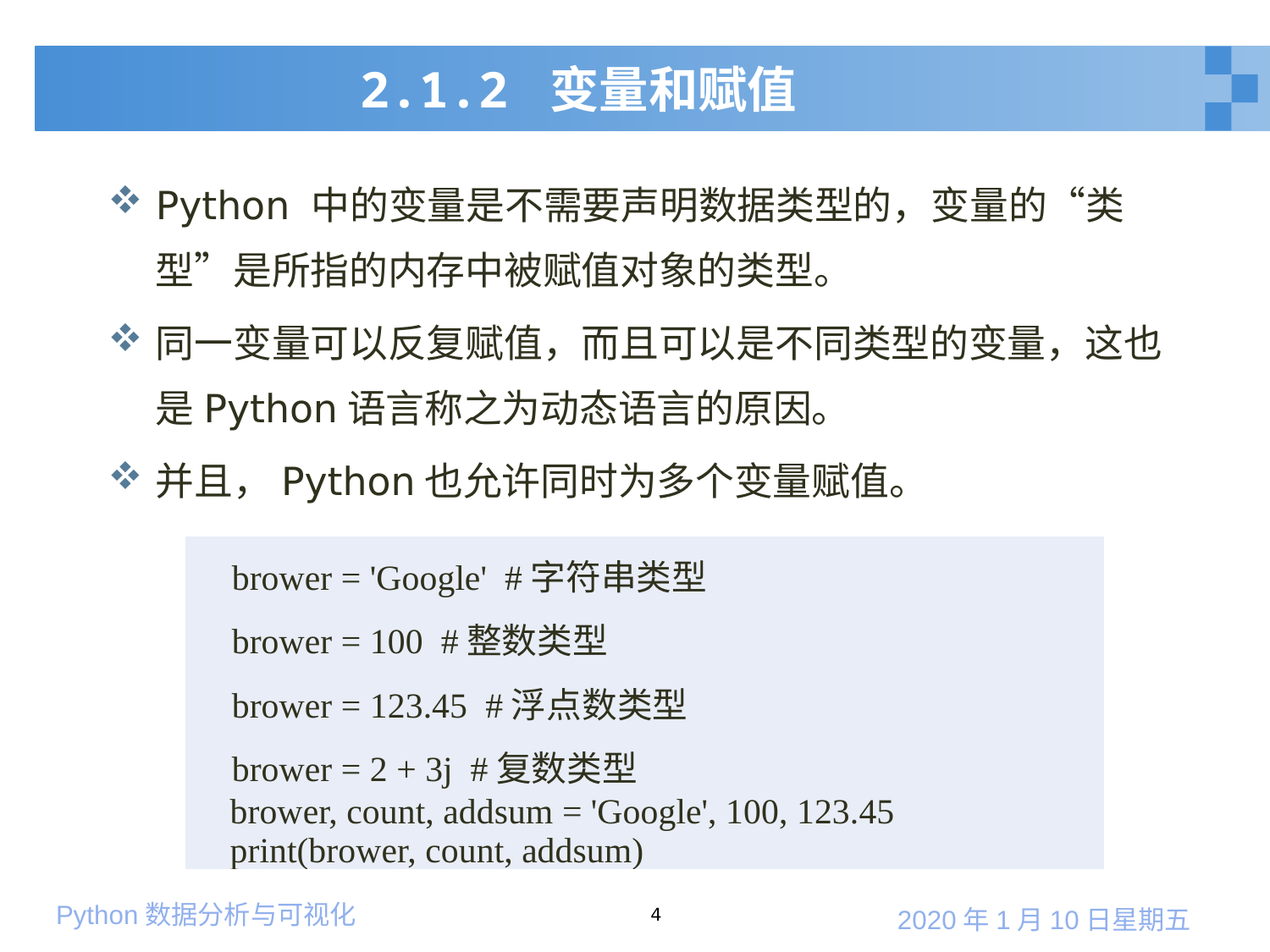

# 2.1.2 变量和赋值
Python 中的变量是不需要声明数据类型的，变量的“类型”是所指的内存中被赋值对象的类型。
同一变量可以反复赋值，而且可以是不同类型的变量，这也是Python语言称之为动态语言的原因。
并且，Python也允许同时为多个变量赋值。
| brower = 'Google' #字符串类型 brower = 100 #整数类型 brower = 123.45 #浮点数类型 brower = 2 + 3j #复数类型 brower, count, addsum = 'Google', 100, 123.45 print(brower, count, addsum) |
| --- |
4
2020年1月10日星期五